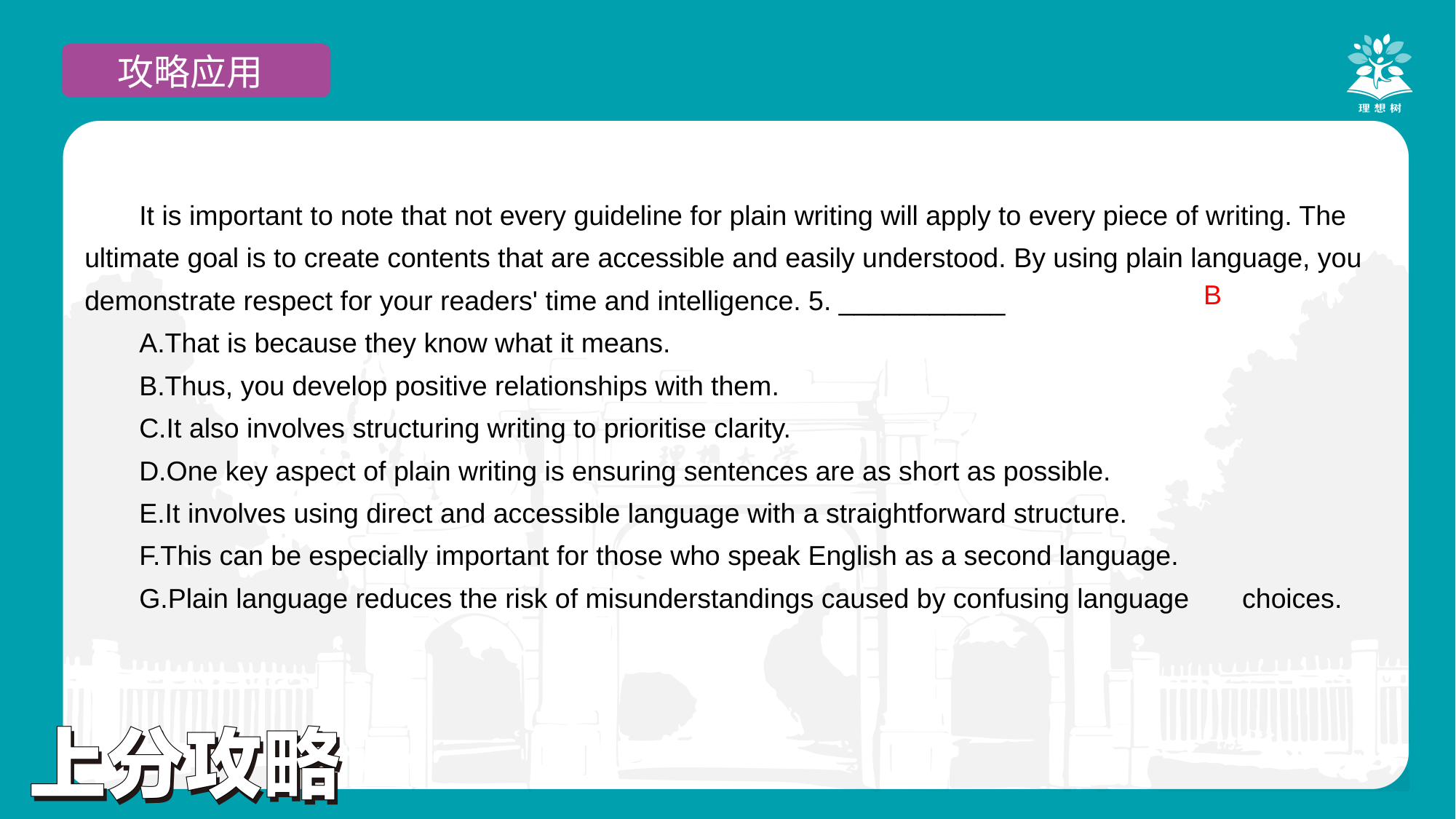

攻略应用
示例
It is important to note that not every guideline for plain writing will apply to every piece of writing. The ultimate goal is to create contents that are accessible and easily understood. By using plain language, you demonstrate respect for your readers' time and intelligence. 5. ___________
A.That is because they know what it means.
B.Thus, you develop positive relationships with them.
C.It also involves structuring writing to prioritise clarity.
D.One key aspect of plain writing is ensuring sentences are as short as possible.
E.It involves using direct and accessible language with a straightforward structure.
F.This can be especially important for those who speak English as a second language.
G.Plain language reduces the risk of misunderstandings caused by confusing language       choices.
B